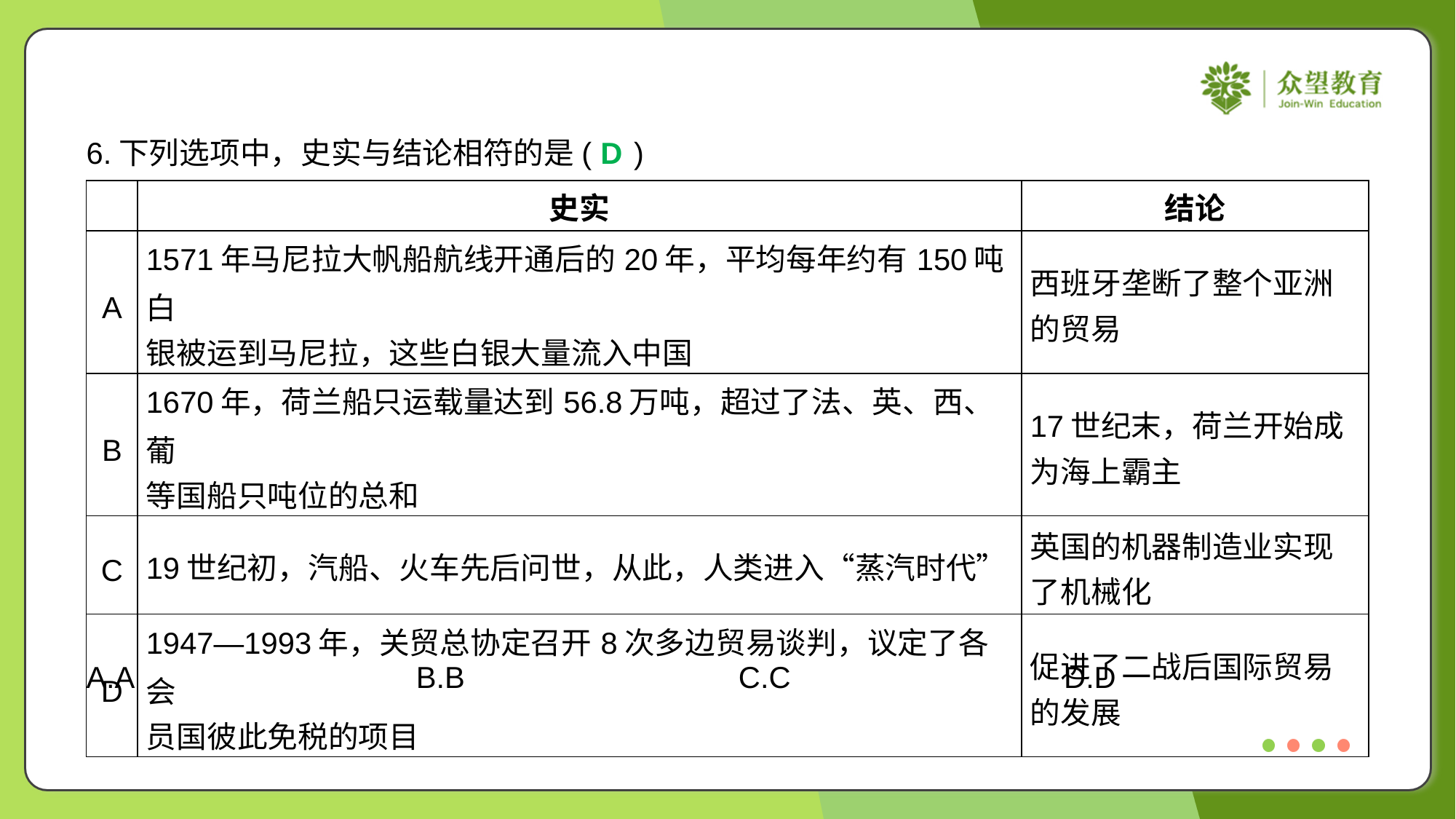

6.下列选项中，史实与结论相符的是(     )
D
|  | 史实 | 结论 |
| --- | --- | --- |
| A | 1571年马尼拉大帆船航线开通后的20年，平均每年约有150吨白 银被运到马尼拉，这些白银大量流入中国 | 西班牙垄断了整个亚洲 的贸易 |
| B | 1670年，荷兰船只运载量达到56.8万吨，超过了法、英、西、葡 等国船只吨位的总和 | 17世纪末，荷兰开始成 为海上霸主 |
| C | 19世纪初，汽船、火车先后问世，从此，人类进入“蒸汽时代” | 英国的机器制造业实现 了机械化 |
| D | 1947—1993年，关贸总协定召开8次多边贸易谈判，议定了各会 员国彼此免税的项目 | 促进了二战后国际贸易 的发展 |
A.A	B.B	C.C	D.D